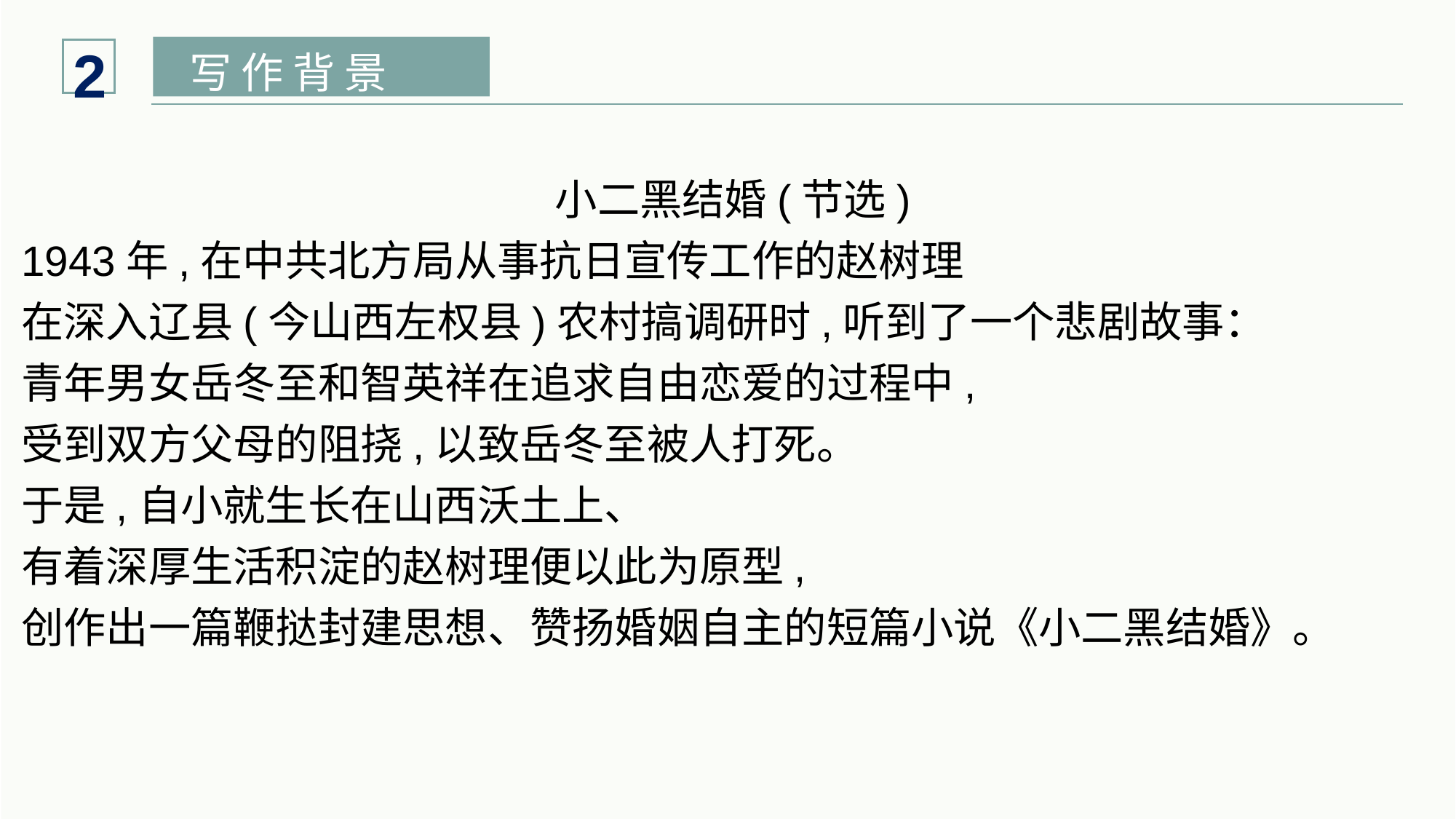

2
写 作 背 景

小二黑结婚(节选)
1943年,在中共北方局从事抗日宣传工作的赵树理
在深入辽县(今山西左权县)农村搞调研时,听到了一个悲剧故事：
青年男女岳冬至和智英祥在追求自由恋爱的过程中,
受到双方父母的阻挠,以致岳冬至被人打死。
于是,自小就生长在山西沃土上、
有着深厚生活积淀的赵树理便以此为原型,
创作出一篇鞭挞封建思想、赞扬婚姻自主的短篇小说《小二黑结婚》。